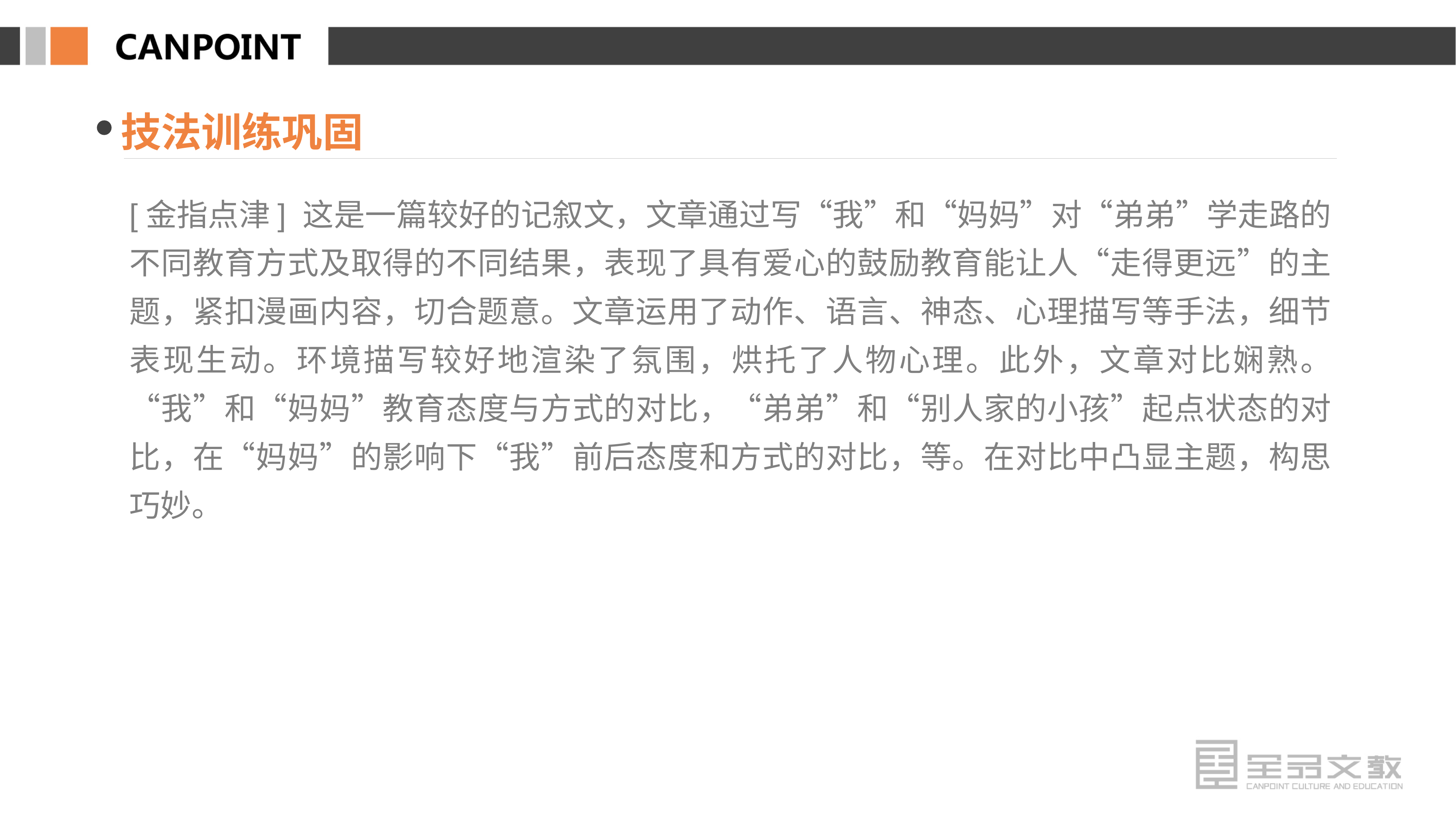

技法训练巩固

[金指点津] 这是一篇较好的记叙文，文章通过写“我”和“妈妈”对“弟弟”学走路的不同教育方式及取得的不同结果，表现了具有爱心的鼓励教育能让人“走得更远”的主题，紧扣漫画内容，切合题意。文章运用了动作、语言、神态、心理描写等手法，细节表现生动。环境描写较好地渲染了氛围，烘托了人物心理。此外，文章对比娴熟。“我”和“妈妈”教育态度与方式的对比，“弟弟”和“别人家的小孩”起点状态的对比，在“妈妈”的影响下“我”前后态度和方式的对比，等。在对比中凸显主题，构思巧妙。